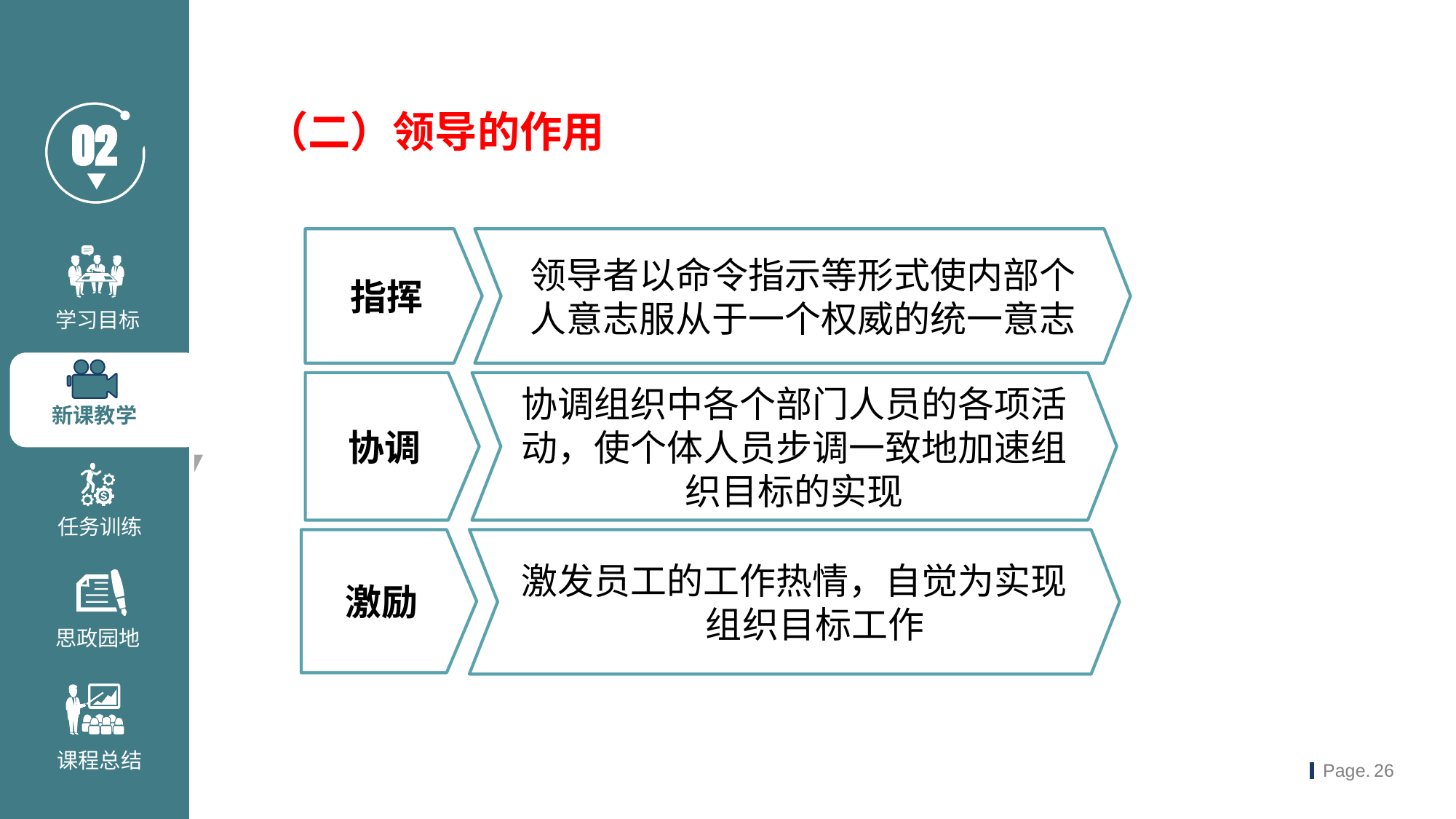

（二）领导的作用
指挥
领导者以命令指示等形式使内部个人意志服从于一个权威的统一意志
协调
协调组织中各个部门人员的各项活动，使个体人员步调一致地加速组织目标的实现
激励
激发员工的工作热情，自觉为实现组织目标工作